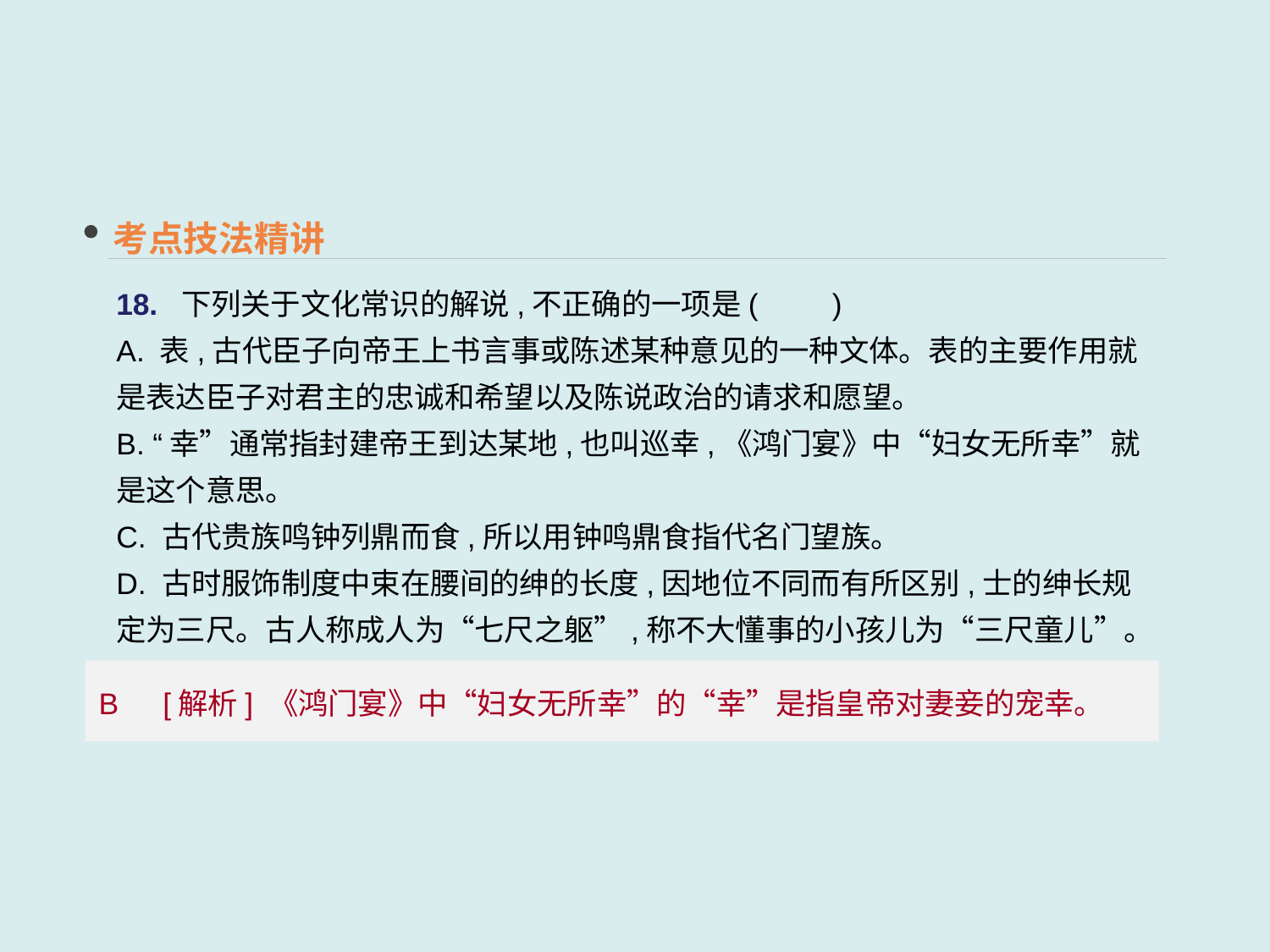

考点技法精讲

18.  下列关于文化常识的解说,不正确的一项是(　　)
A. 表,古代臣子向帝王上书言事或陈述某种意见的一种文体。表的主要作用就是表达臣子对君主的忠诚和希望以及陈说政治的请求和愿望。
B. “幸”通常指封建帝王到达某地,也叫巡幸,《鸿门宴》中“妇女无所幸”就是这个意思。
C. 古代贵族鸣钟列鼎而食,所以用钟鸣鼎食指代名门望族。
D. 古时服饰制度中束在腰间的绅的长度,因地位不同而有所区别,士的绅长规定为三尺。古人称成人为“七尺之躯”,称不大懂事的小孩儿为“三尺童儿”。

B　[解析] 《鸿门宴》中“妇女无所幸”的“幸”是指皇帝对妻妾的宠幸。